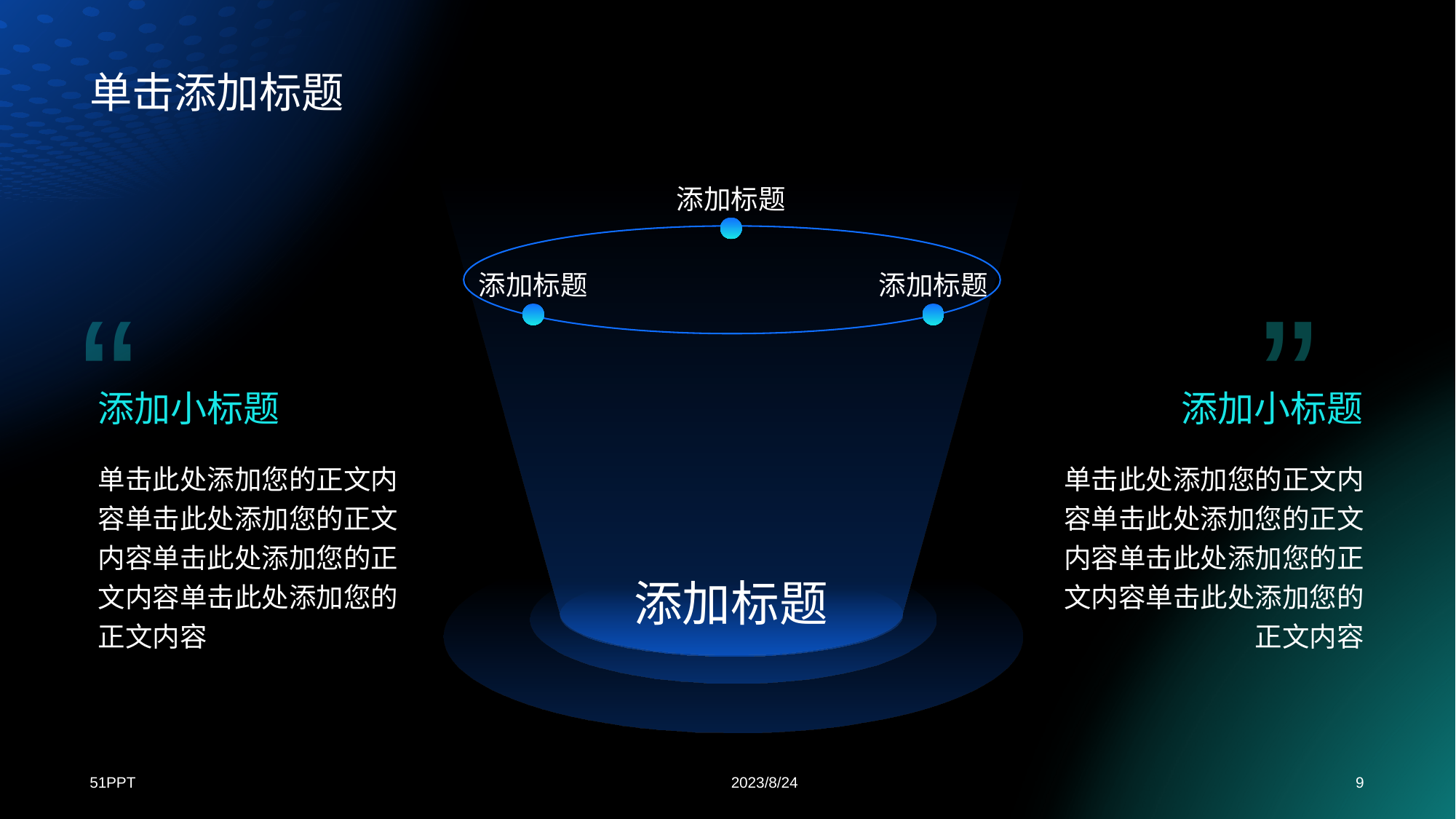

# 单击添加标题

添加标题

添加标题

添加标题

添加标题
“
添加小标题
单击此处添加您的正文内容单击此处添加您的正文内容单击此处添加您的正文内容单击此处添加您的正文内容
”
添加小标题
单击此处添加您的正文内容单击此处添加您的正文内容单击此处添加您的正文内容单击此处添加您的正文内容
51PPT
2023/8/24
9